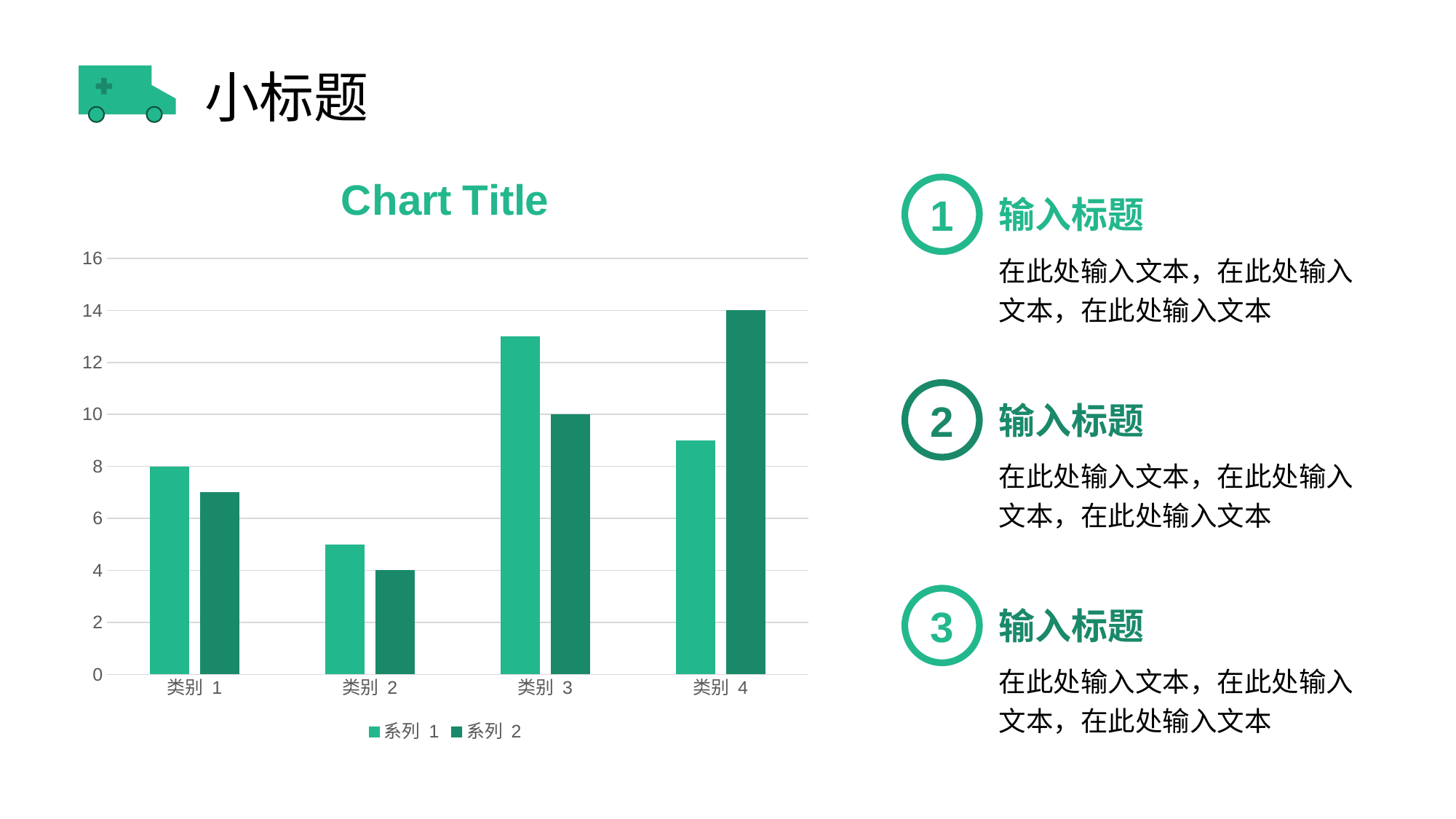

# 小标题

### Chart:

| Category | 系列 1 | 系列 2 |
|---|---|---|
| 类别 1 | 8.0 | 7.0 |
| 类别 2 | 5.0 | 4.0 |
| 类别 3 | 13.0 | 10.0 |
| 类别 4 | 9.0 | 14.0 |
1
输入标题
在此处输入文本，在此处输入文本，在此处输入文本
2
输入标题
在此处输入文本，在此处输入文本，在此处输入文本
3
输入标题
在此处输入文本，在此处输入文本，在此处输入文本